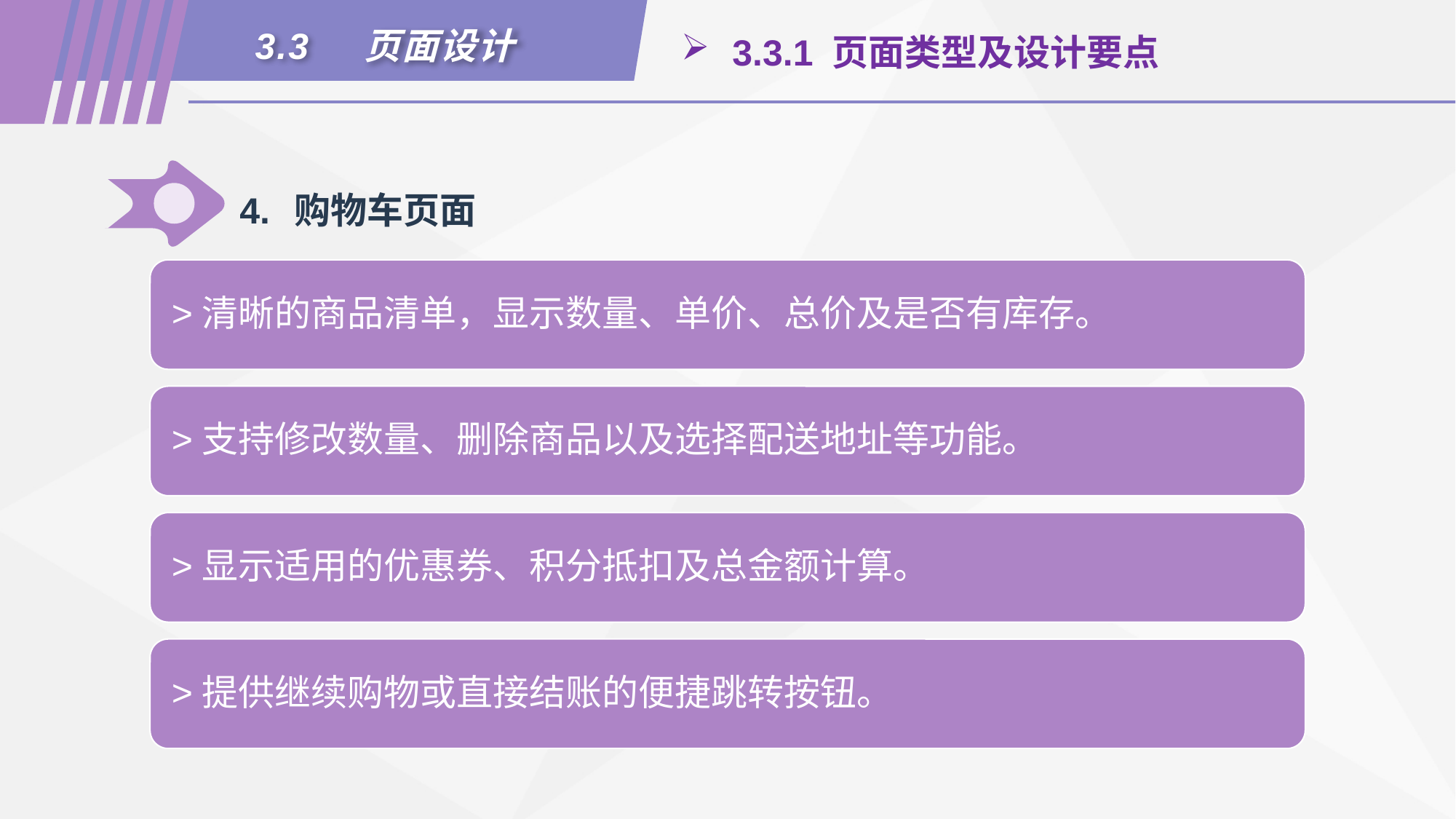

3.3	页面设计
 3.3.1 页面类型及设计要点

4.	购物车页面
>清晰的商品清单，显示数量、单价、总价及是否有库存。
>支持修改数量、删除商品以及选择配送地址等功能。
>显示适用的优惠券、积分抵扣及总金额计算。
>提供继续购物或直接结账的便捷跳转按钮。